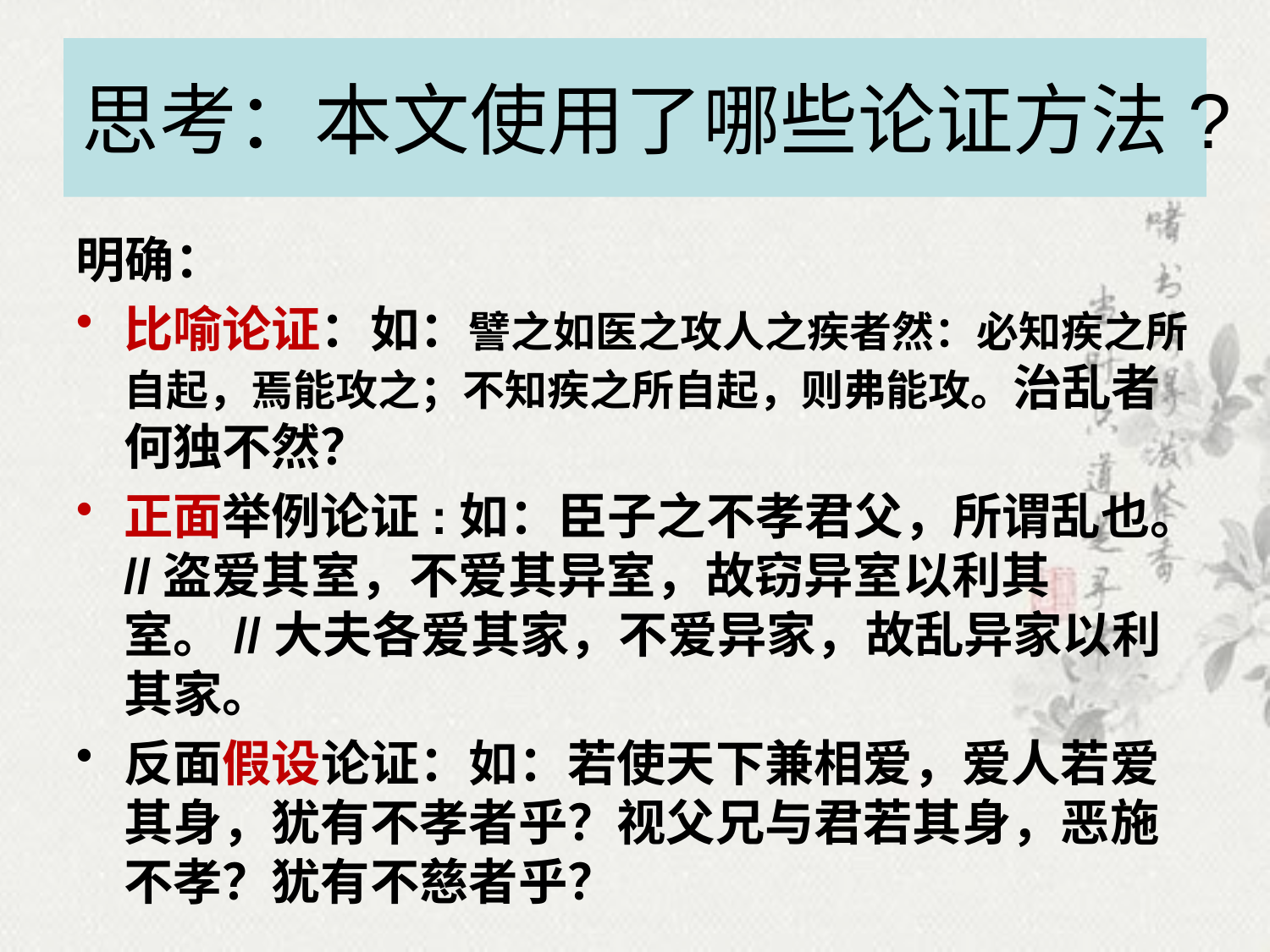

# 思考：本文使用了哪些论证方法?
明确：
比喻论证：如：譬之如医之攻人之疾者然：必知疾之所自起，焉能攻之；不知疾之所自起，则弗能攻。治乱者何独不然？
正面举例论证:如：臣子之不孝君父，所谓乱也。//盗爱其室，不爱其异室，故窃异室以利其室。//大夫各爱其家，不爱异家，故乱异家以利其家。
反面假设论证：如：若使天下兼相爱，爱人若爱其身，犹有不孝者乎？视父兄与君若其身，恶施不孝？犹有不慈者乎？